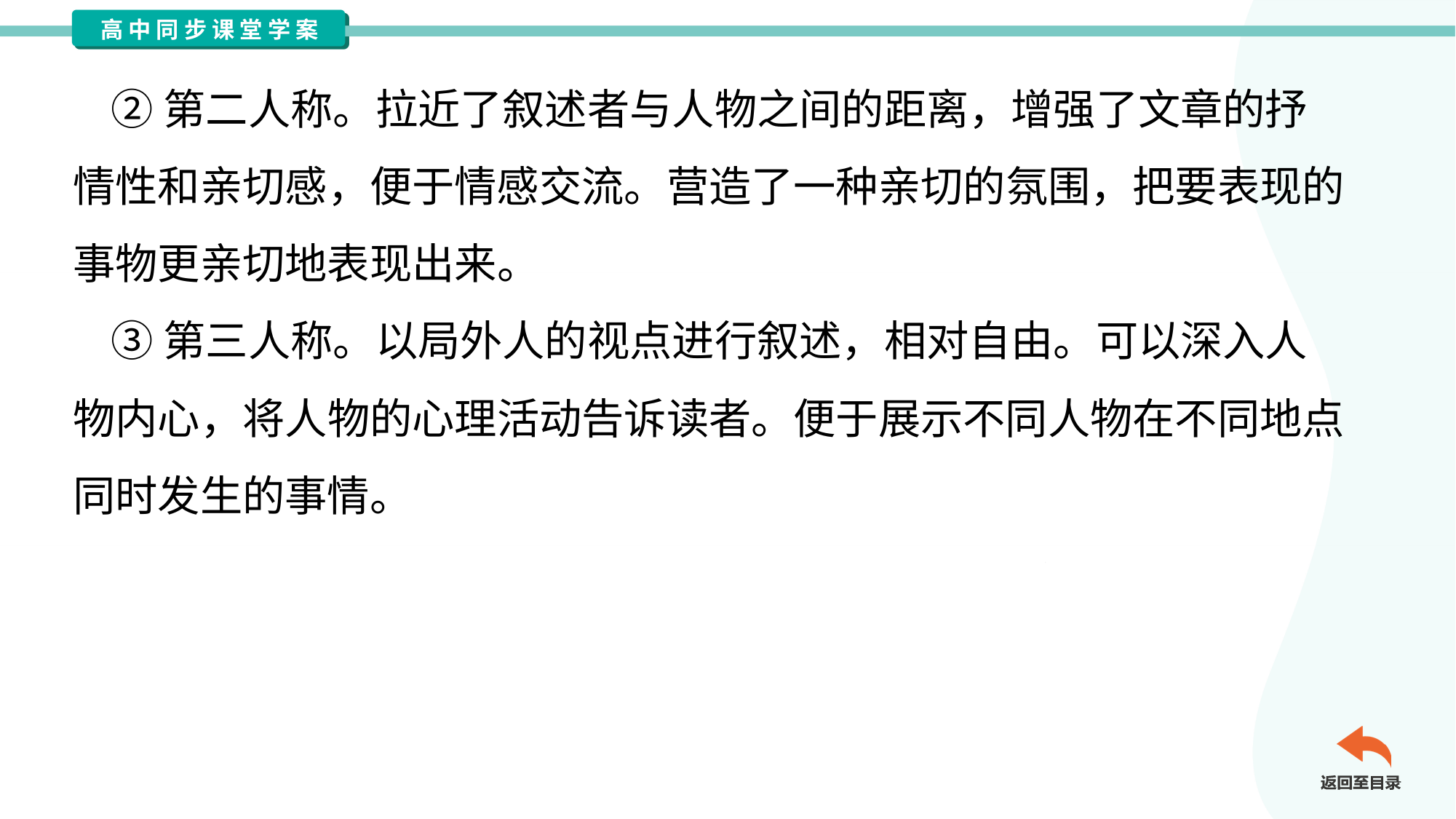

②第二人称。拉近了叙述者与人物之间的距离，增强了文章的抒
情性和亲切感，便于情感交流。营造了一种亲切的氛围，把要表现的
事物更亲切地表现出来。
    ③第三人称。以局外人的视点进行叙述，相对自由。可以深入人
物内心，将人物的心理活动告诉读者。便于展示不同人物在不同地点
同时发生的事情。